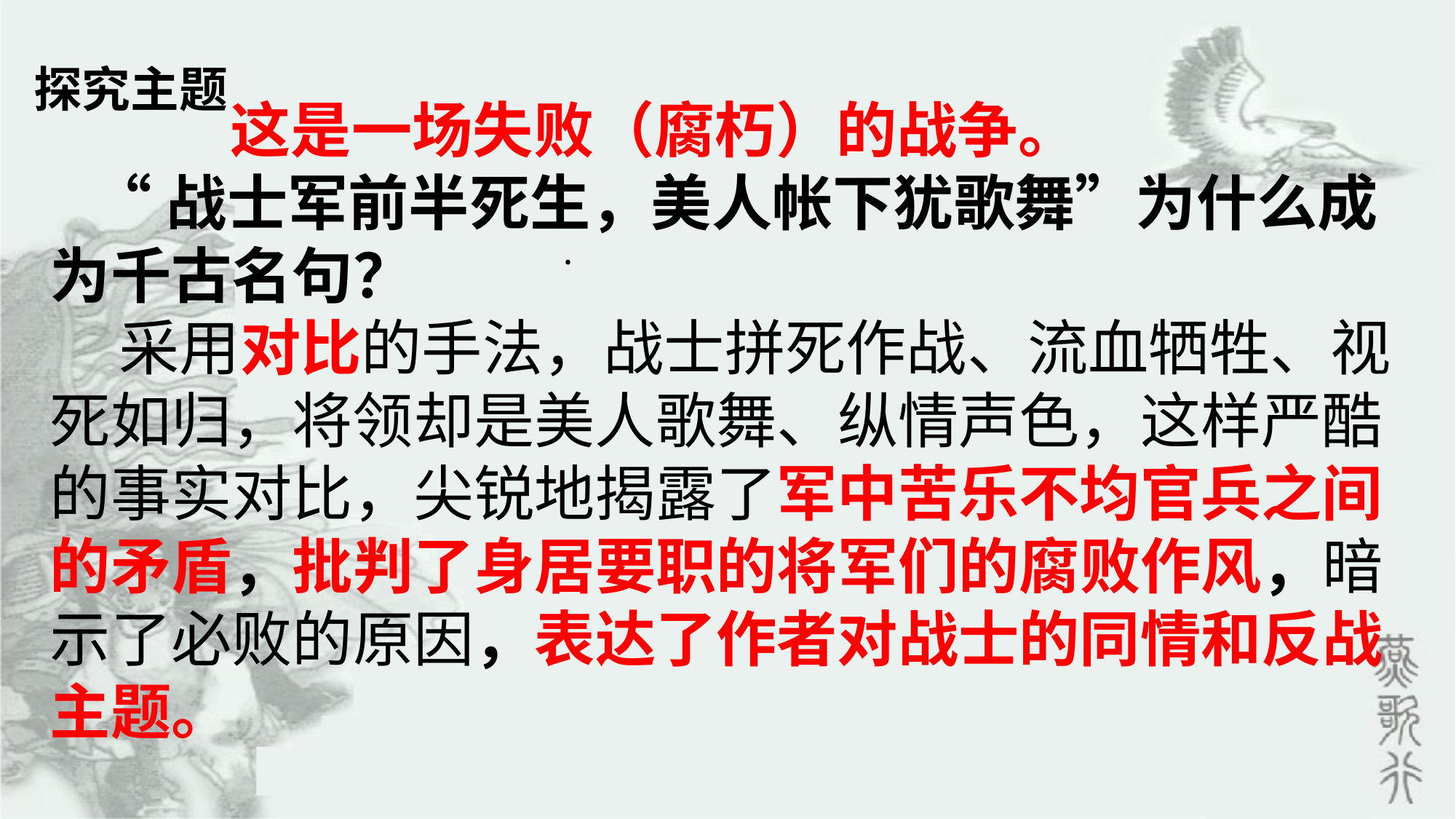

探究主题
            这是一场失败（腐朽）的战争。
   “战士军前半死生，美人帐下犹歌舞”为什么成为千古名句？
    采用对比的手法，战士拼死作战、流血牺牲、视死如归，将领却是美人歌舞、纵情声色，这样严酷的事实对比，尖锐地揭露了军中苦乐不均官兵之间的矛盾，批判了身居要职的将军们的腐败作风，暗示了必败的原因，表达了作者对战士的同情和反战主题。

.